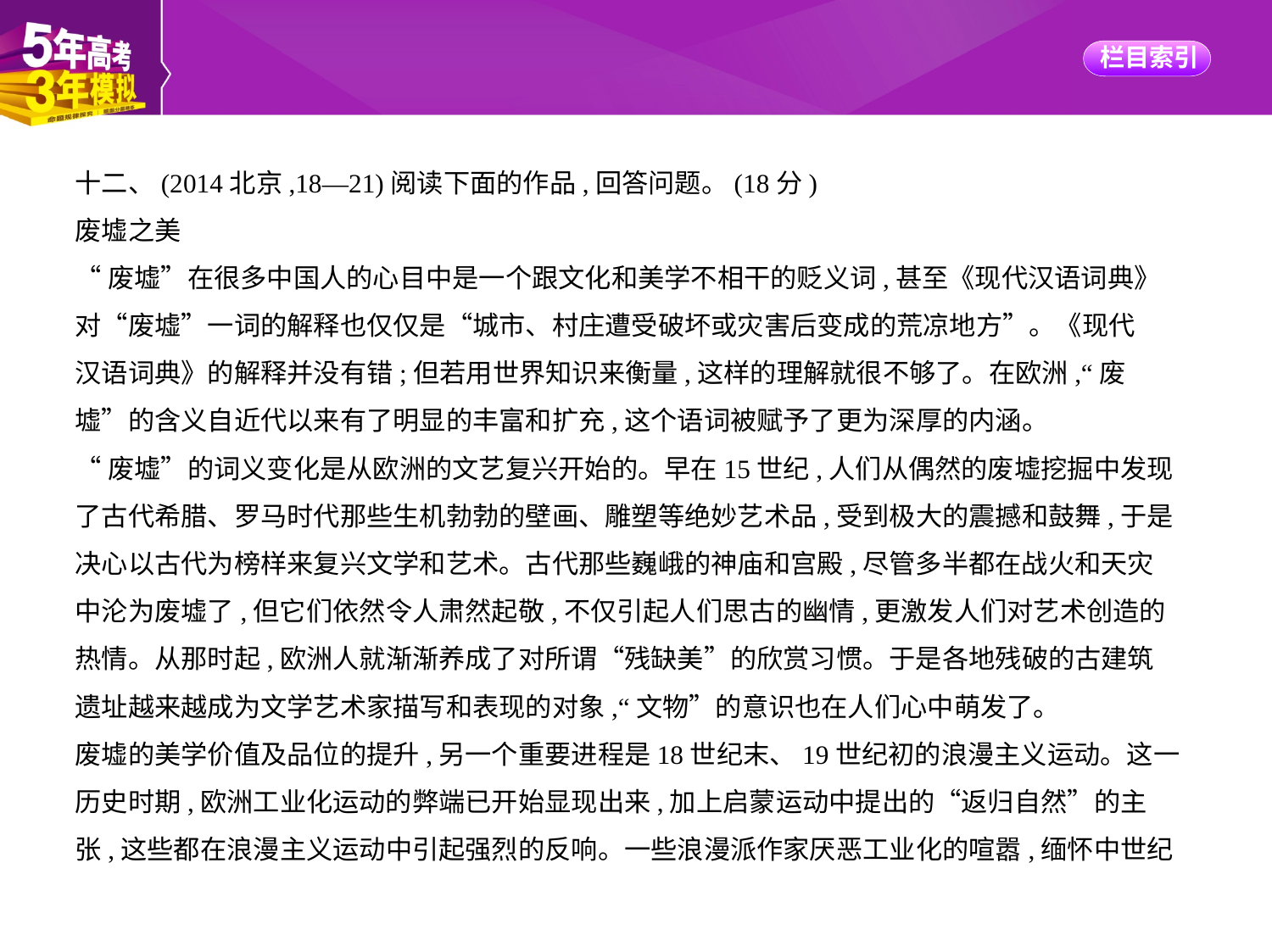

十二、(2014北京,18—21)阅读下面的作品,回答问题。(18分)
废墟之美
“废墟”在很多中国人的心目中是一个跟文化和美学不相干的贬义词,甚至《现代汉语词典》
对“废墟”一词的解释也仅仅是“城市、村庄遭受破坏或灾害后变成的荒凉地方”。《现代
汉语词典》的解释并没有错;但若用世界知识来衡量,这样的理解就很不够了。在欧洲,“废
墟”的含义自近代以来有了明显的丰富和扩充,这个语词被赋予了更为深厚的内涵。
“废墟”的词义变化是从欧洲的文艺复兴开始的。早在15世纪,人们从偶然的废墟挖掘中发现
了古代希腊、罗马时代那些生机勃勃的壁画、雕塑等绝妙艺术品,受到极大的震撼和鼓舞,于是
决心以古代为榜样来复兴文学和艺术。古代那些巍峨的神庙和宫殿,尽管多半都在战火和天灾
中沦为废墟了,但它们依然令人肃然起敬,不仅引起人们思古的幽情,更激发人们对艺术创造的
热情。从那时起,欧洲人就渐渐养成了对所谓“残缺美”的欣赏习惯。于是各地残破的古建筑
遗址越来越成为文学艺术家描写和表现的对象,“文物”的意识也在人们心中萌发了。
废墟的美学价值及品位的提升,另一个重要进程是18世纪末、19世纪初的浪漫主义运动。这一
历史时期,欧洲工业化运动的弊端已开始显现出来,加上启蒙运动中提出的“返归自然”的主
张,这些都在浪漫主义运动中引起强烈的反响。一些浪漫派作家厌恶工业化的喧嚣,缅怀中世纪